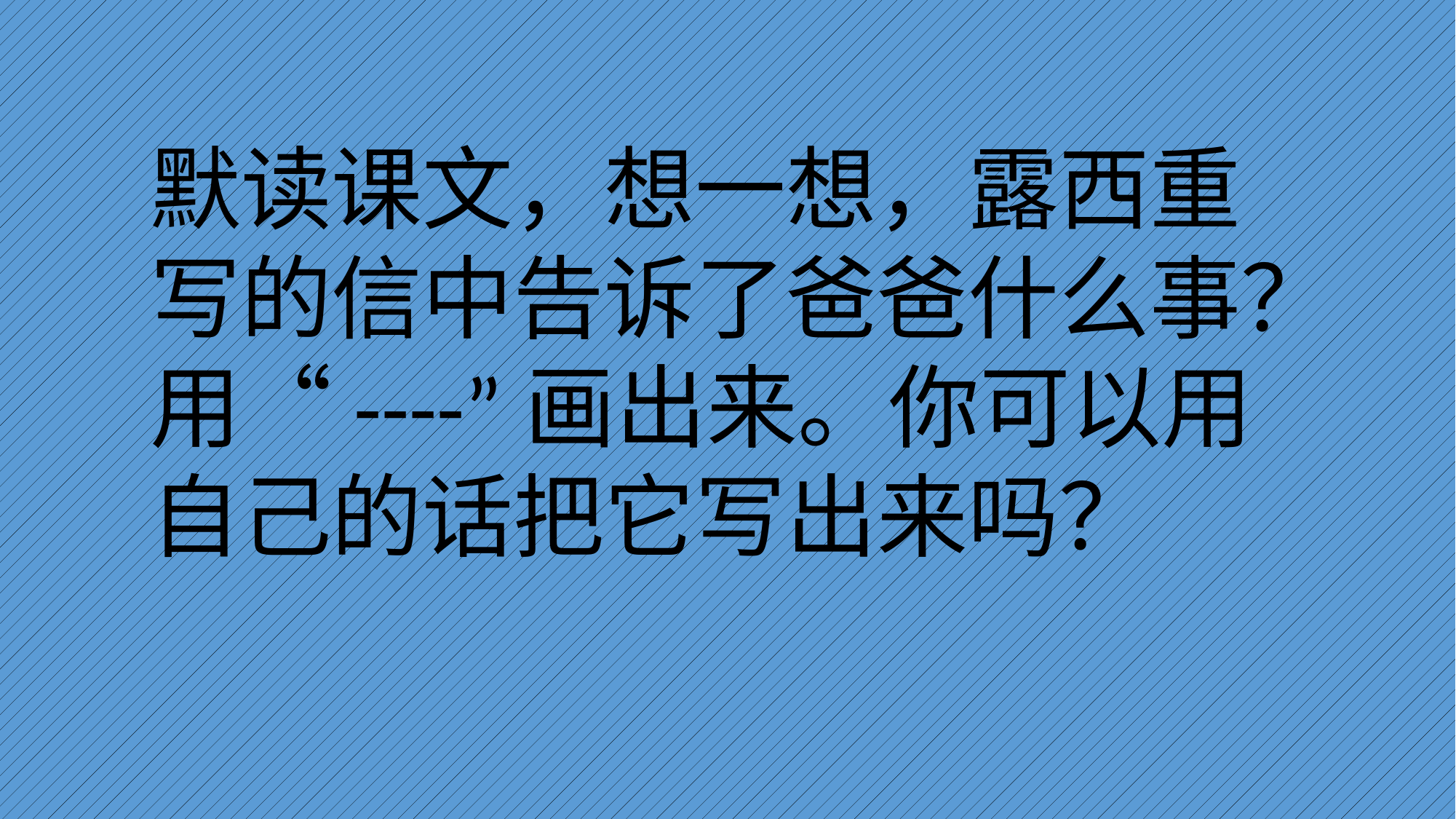

默读课文，想一想，露西重写的信中告诉了爸爸什么事？用“----”画出来。你可以用自己的话把它写出来吗？